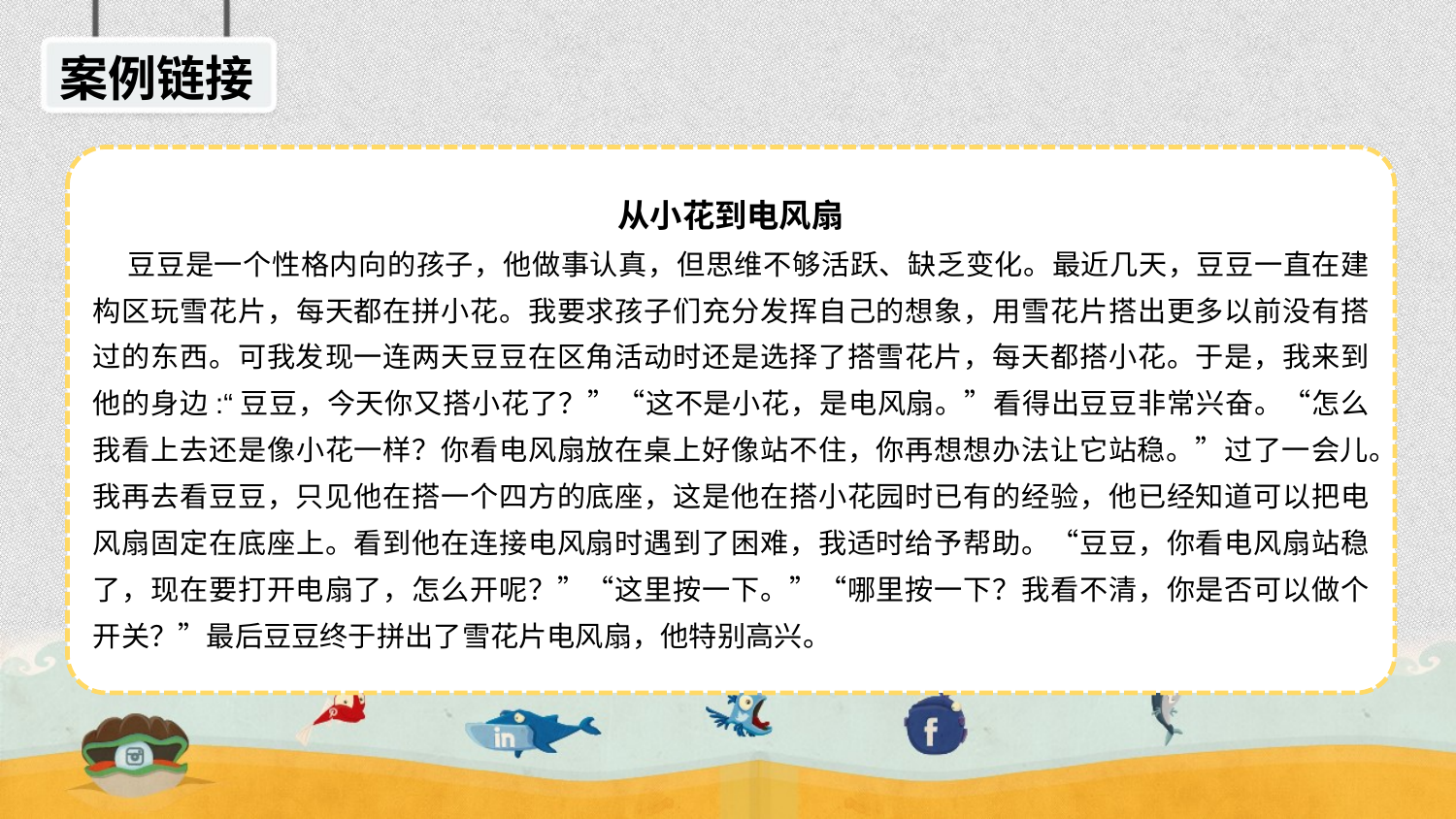

案例链接
从小花到电风扇
    豆豆是一个性格内向的孩子，他做事认真，但思维不够活跃、缺乏变化。最近几天，豆豆一直在建构区玩雪花片，每天都在拼小花。我要求孩子们充分发挥自己的想象，用雪花片搭出更多以前没有搭过的东西。可我发现一连两天豆豆在区角活动时还是选择了搭雪花片，每天都搭小花。于是，我来到他的身边:“豆豆，今天你又搭小花了？”“这不是小花，是电风扇。”看得出豆豆非常兴奋。“怎么我看上去还是像小花一样？你看电风扇放在桌上好像站不住，你再想想办法让它站稳。”过了一会儿。我再去看豆豆，只见他在搭一个四方的底座，这是他在搭小花园时已有的经验，他已经知道可以把电风扇固定在底座上。看到他在连接电风扇时遇到了困难，我适时给予帮助。“豆豆，你看电风扇站稳了，现在要打开电扇了，怎么开呢？”“这里按一下。”“哪里按一下？我看不清，你是否可以做个开关？”最后豆豆终于拼出了雪花片电风扇，他特别高兴。